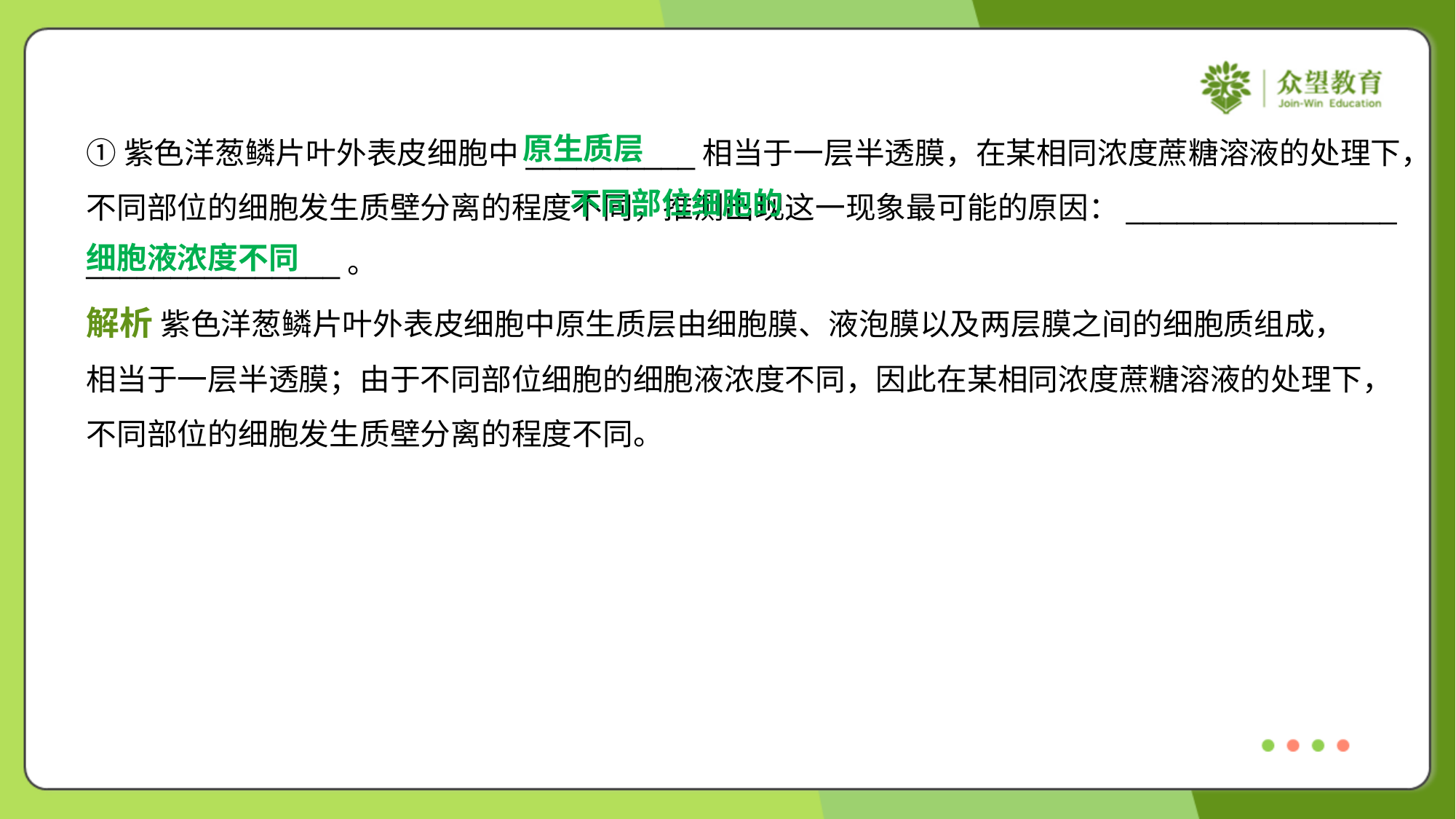

原生质层
①紫色洋葱鳞片叶外表皮细胞中__________相当于一层半透膜，在某相同浓度蔗糖溶液的处理下，
不同部位的细胞发生质壁分离的程度不同，推测出现这一现象最可能的原因：________________
_______________。
                                                                     不同部位细胞的
细胞液浓度不同
解析 紫色洋葱鳞片叶外表皮细胞中原生质层由细胞膜、液泡膜以及两层膜之间的细胞质组成，
相当于一层半透膜；由于不同部位细胞的细胞液浓度不同，因此在某相同浓度蔗糖溶液的处理下，
不同部位的细胞发生质壁分离的程度不同。